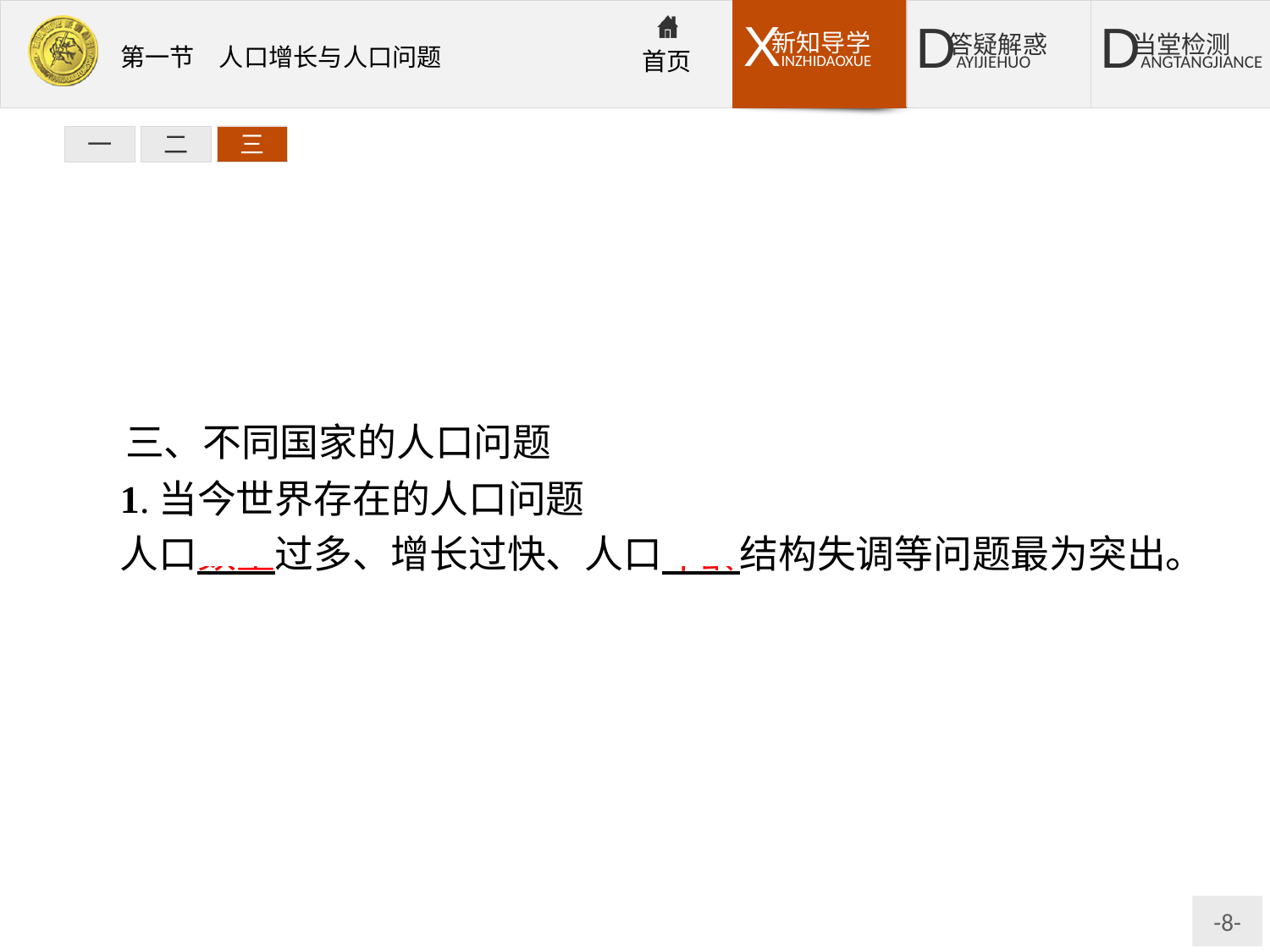

一
二
三
三、不同国家的人口问题
1.当今世界存在的人口问题
人口数量过多、增长过快、人口年龄结构失调等问题最为突出。